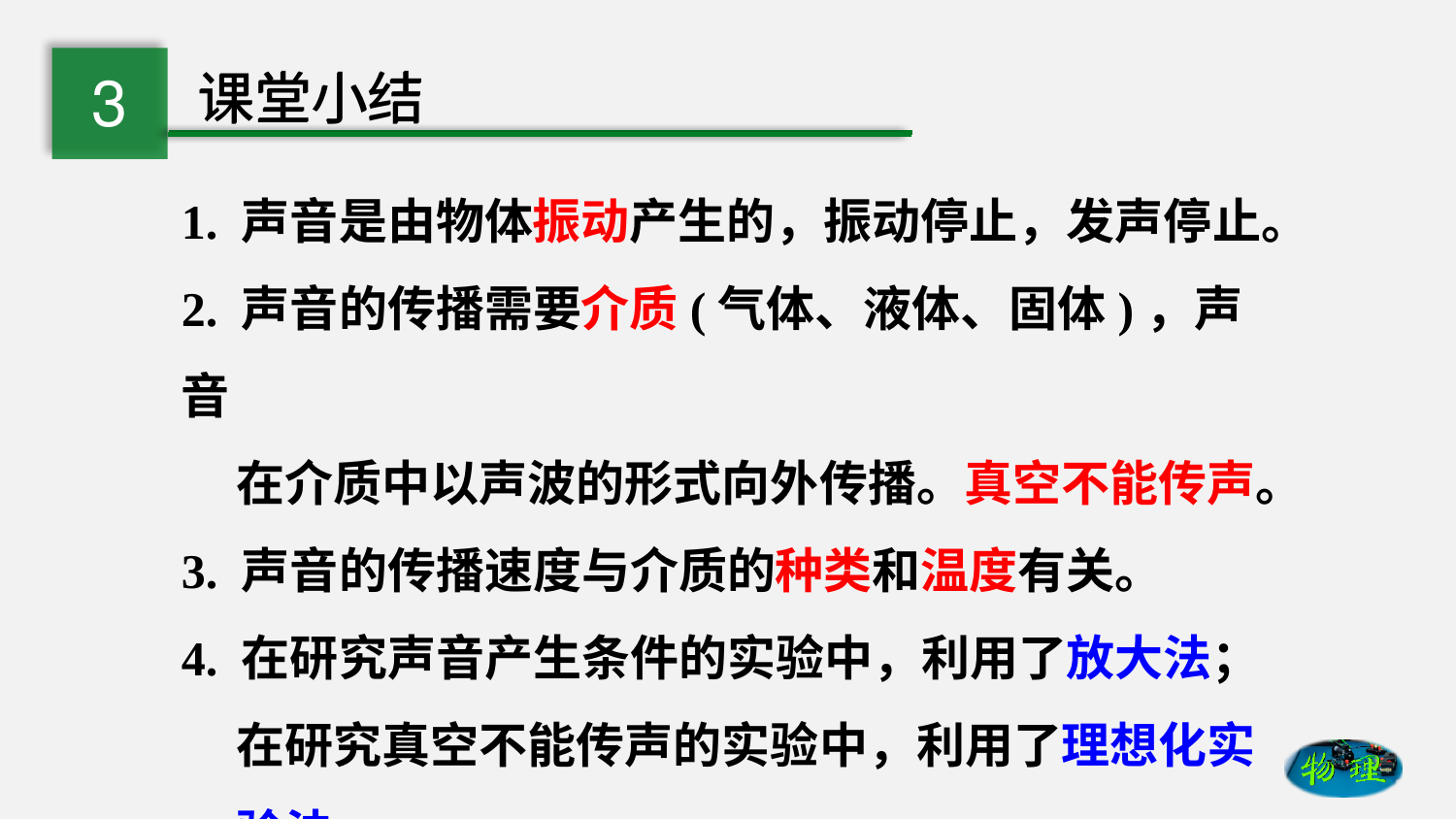

1. 声音是由物体振动产生的，振动停止，发声停止。
2. 声音的传播需要介质(气体、液体、固体)，声音
    在介质中以声波的形式向外传播。真空不能传声。
3. 声音的传播速度与介质的种类和温度有关。
4. 在研究声音产生条件的实验中，利用了放大法；
    在研究真空不能传声的实验中，利用了理想化实
    验法。